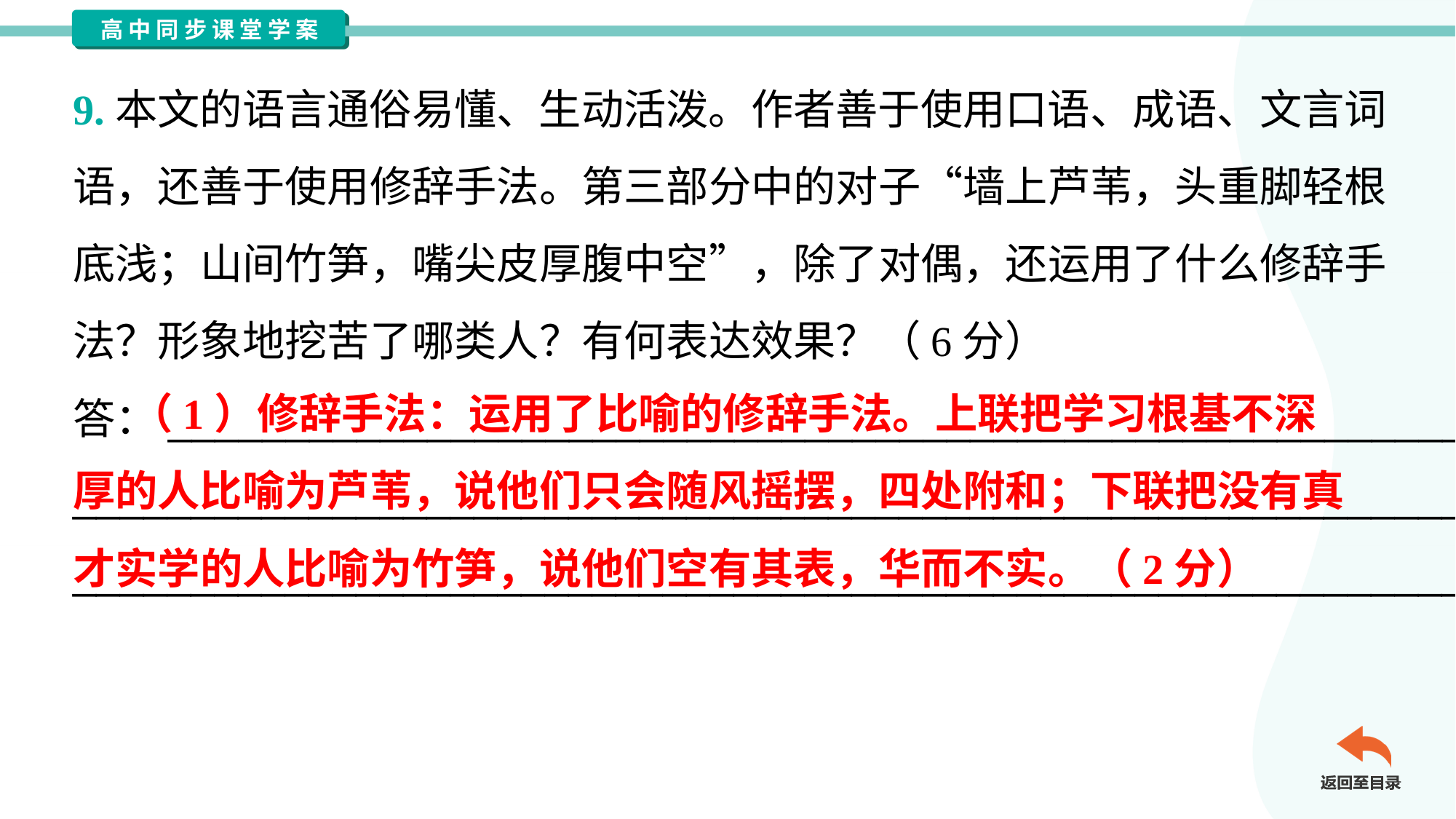

9.本文的语言通俗易懂、生动活泼。作者善于使用口语、成语、文言词
语，还善于使用修辞手法。第三部分中的对子“墙上芦苇，头重脚轻根
底浅；山间竹笋，嘴尖皮厚腹中空”，除了对偶，还运用了什么修辞手
法？形象地挖苦了哪类人？有何表达效果？（6分）
答：_________________________________________________________
_____________________________________________________________
_____________________________________________________________
     （1）修辞手法：运用了比喻的修辞手法。上联把学习根基不深
厚的人比喻为芦苇，说他们只会随风摇摆，四处附和；下联把没有真
才实学的人比喻为竹笋，说他们空有其表，华而不实。（2分）